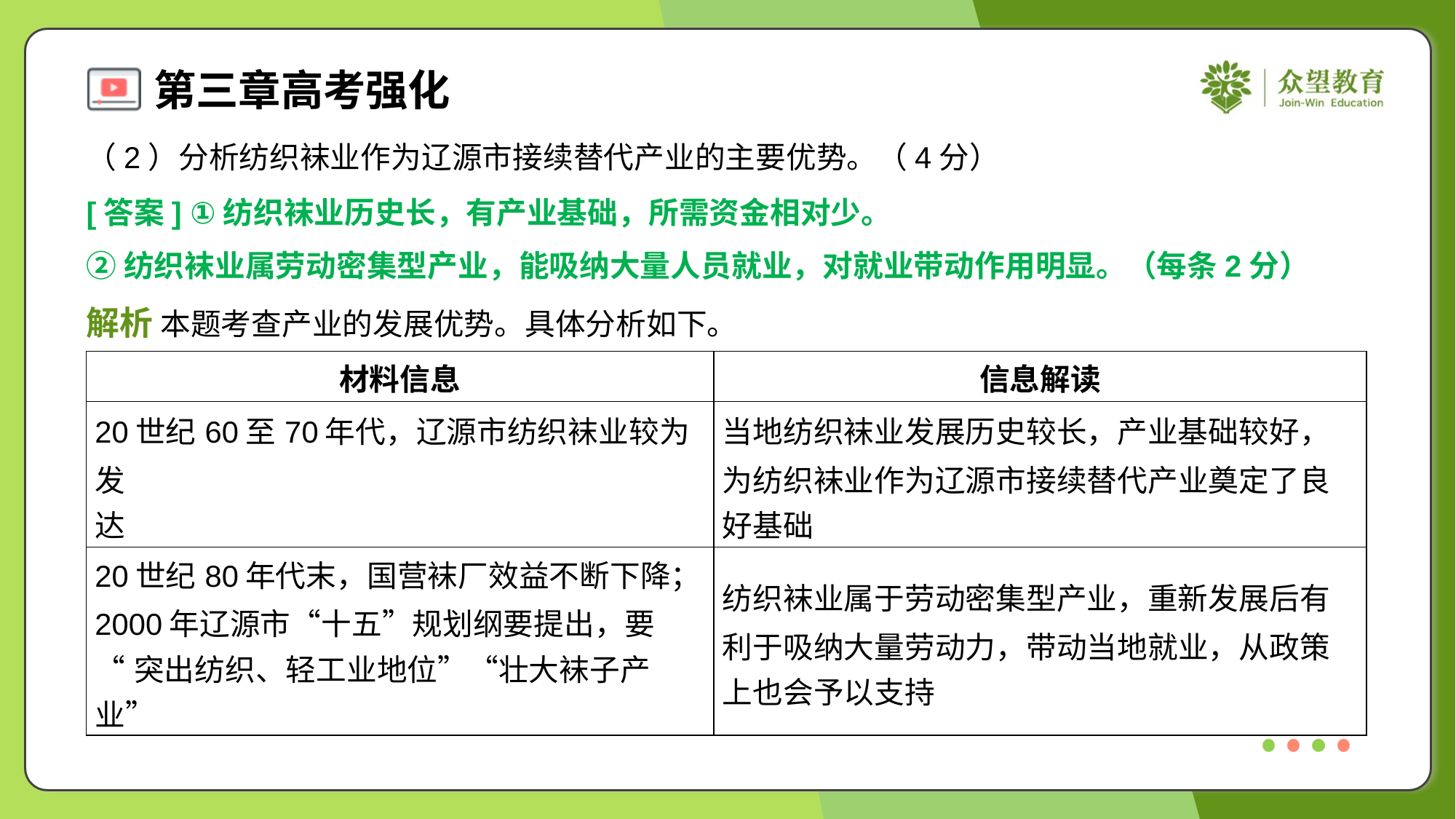

（2）分析纺织袜业作为辽源市接续替代产业的主要优势。（4分）
[答案] ①纺织袜业历史长，有产业基础，所需资金相对少。
②纺织袜业属劳动密集型产业，能吸纳大量人员就业，对就业带动作用明显。（每条2分）
解析 本题考查产业的发展优势。具体分析如下。
| 材料信息 | 信息解读 |
| --- | --- |
| 20世纪60至70年代，辽源市纺织袜业较为发 达 | 当地纺织袜业发展历史较长，产业基础较好， 为纺织袜业作为辽源市接续替代产业奠定了良 好基础 |
| 20世纪80年代末，国营袜厂效益不断下降； 2000年辽源市“十五”规划纲要提出，要 “突出纺织、轻工业地位”“壮大袜子产业” | 纺织袜业属于劳动密集型产业，重新发展后有 利于吸纳大量劳动力，带动当地就业，从政策 上也会予以支持 |